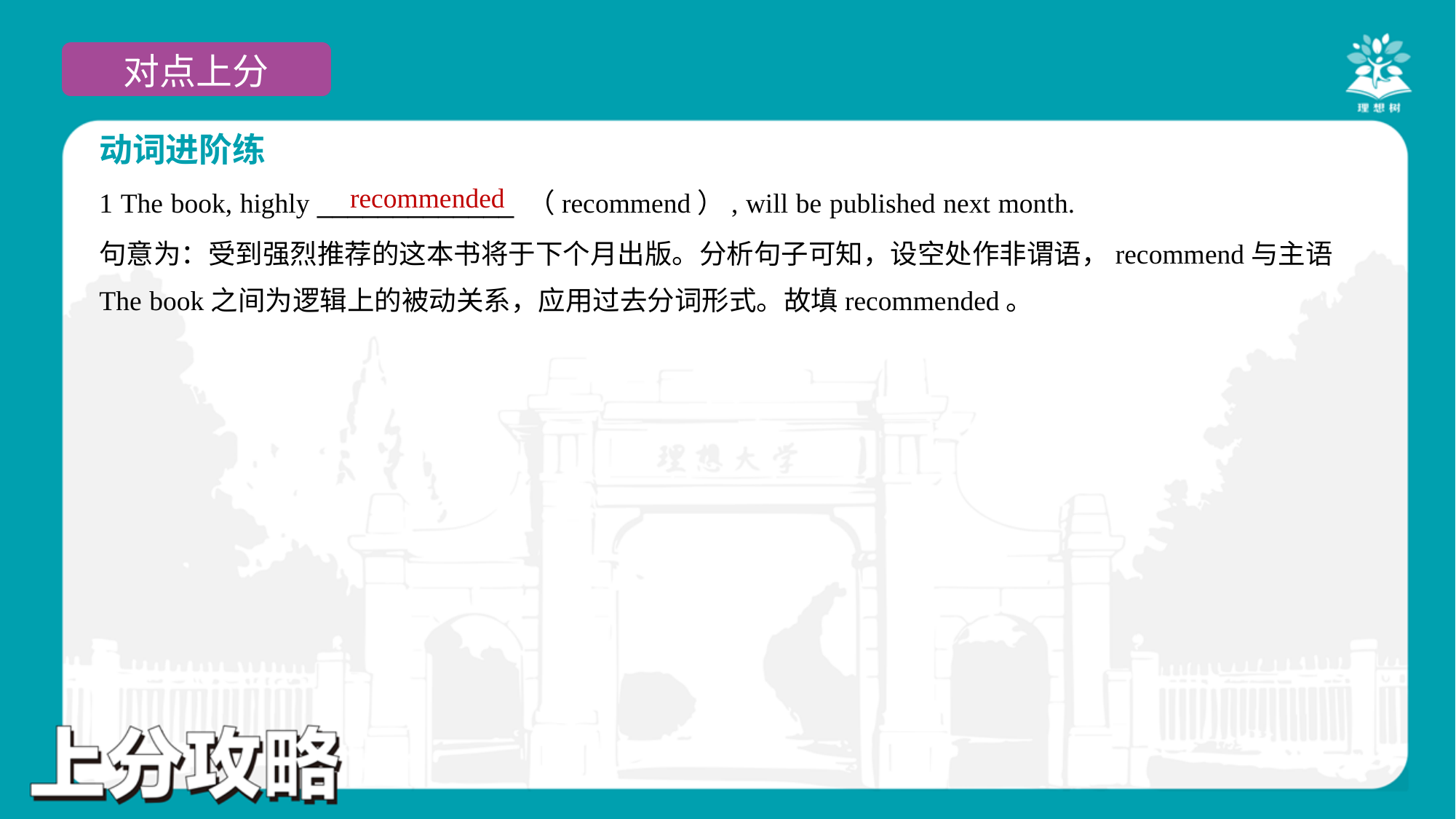

动词进阶练
recommended
1 The book, highly _____________ （recommend）, will be published next month.
句意为：受到强烈推荐的这本书将于下个月出版。分析句子可知，设空处作非谓语，recommend与主语
The book之间为逻辑上的被动关系，应用过去分词形式。故填recommended。